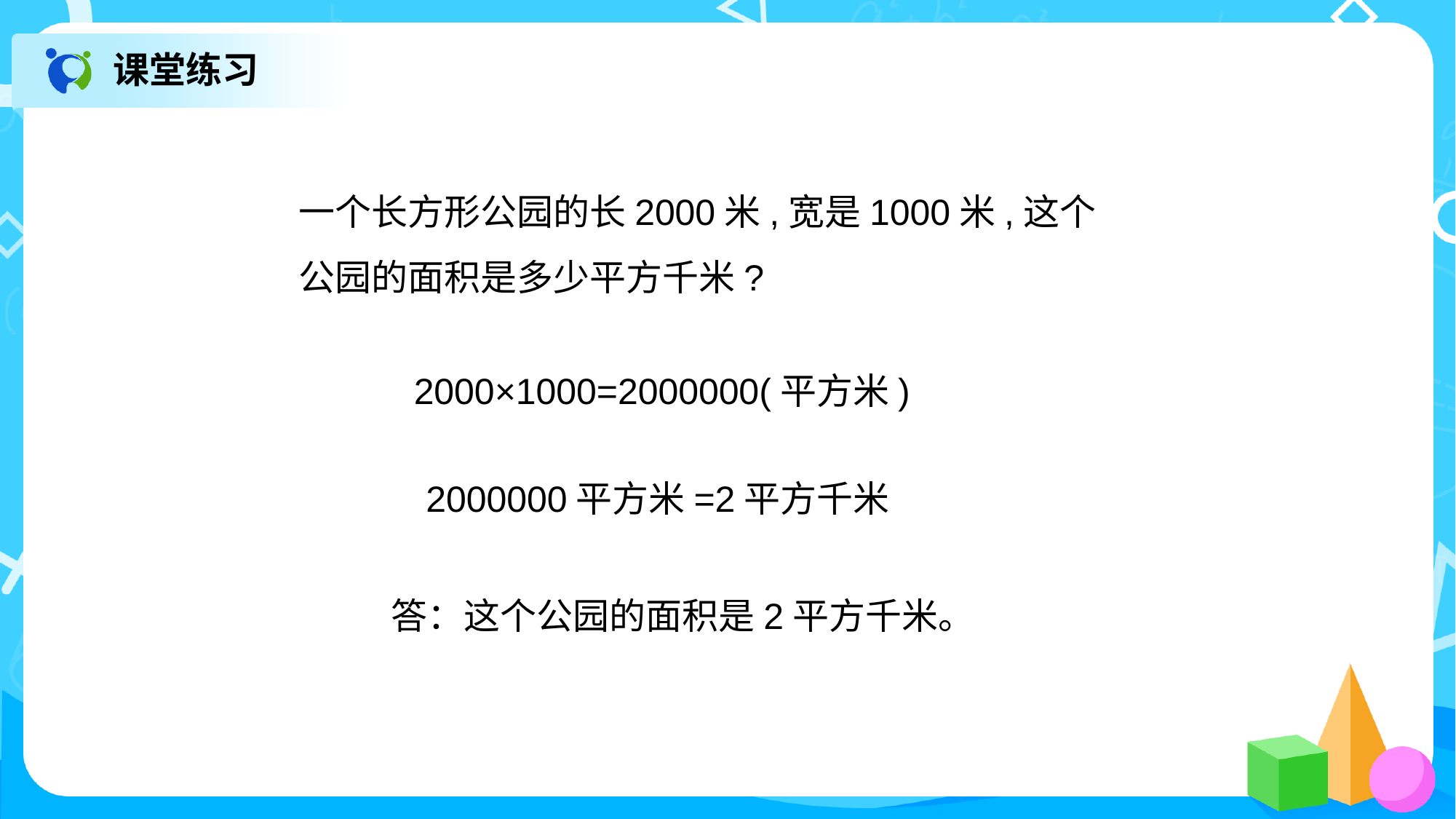

课堂练习
一个长方形公园的长2000米,宽是1000米,这个
公园的面积是多少平方千米?
2000×1000=2000000(平方米)
2000000平方米=2平方千米
答：这个公园的面积是2平方千米。